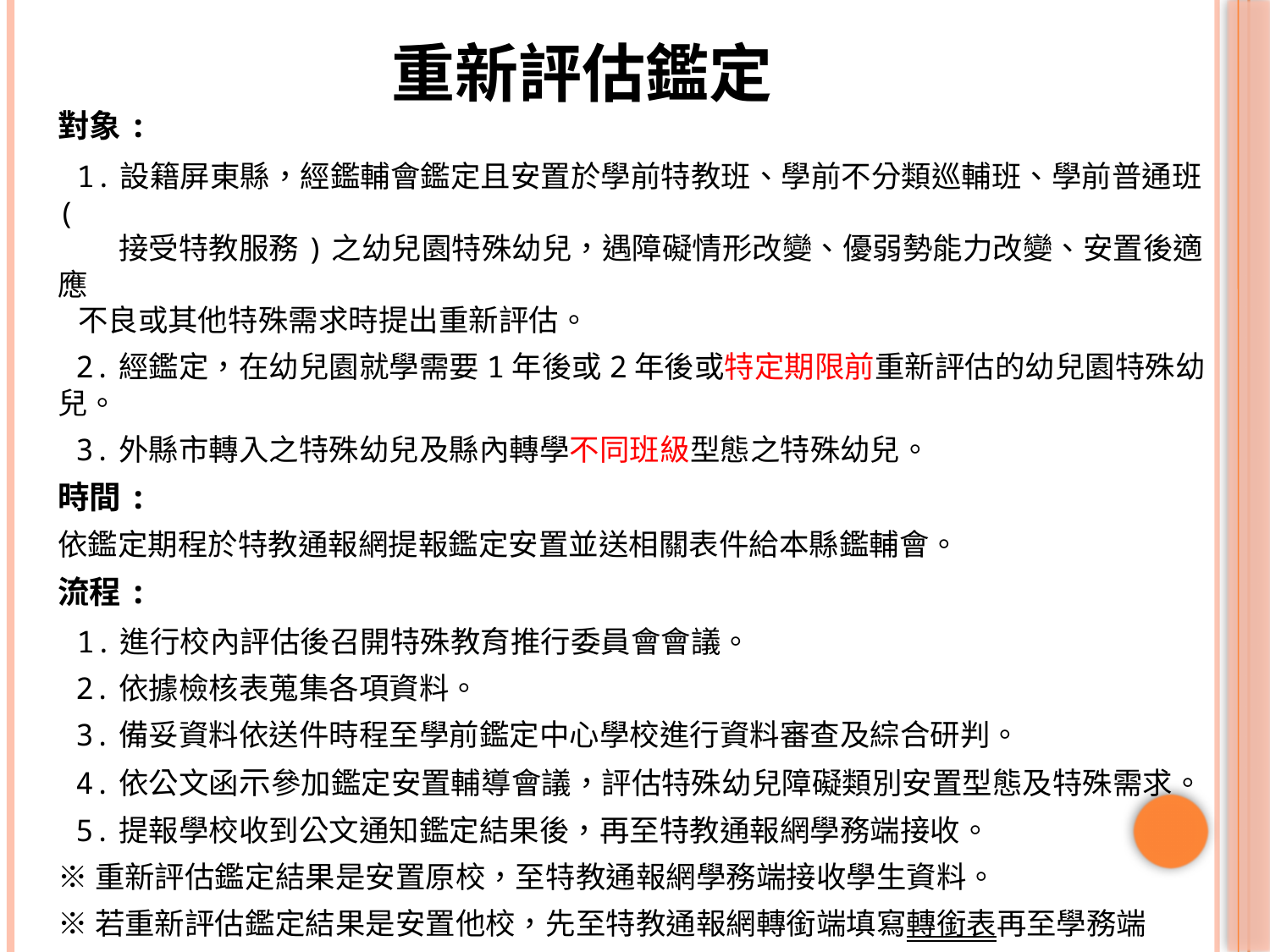

# 重新評估鑑定
對象:
 1.設籍屏東縣，經鑑輔會鑑定且安置於學前特教班、學前不分類巡輔班、學前普通班(
   接受特教服務)之幼兒園特殊幼兒，遇障礙情形改變、優弱勢能力改變、安置後適應
   不良或其他特殊需求時提出重新評估。
 2.經鑑定，在幼兒園就學需要1年後或2年後或特定期限前重新評估的幼兒園特殊幼兒。
 3.外縣市轉入之特殊幼兒及縣內轉學不同班級型態之特殊幼兒。
時間:
依鑑定期程於特教通報網提報鑑定安置並送相關表件給本縣鑑輔會。
流程:
 1.進行校內評估後召開特殊教育推行委員會會議。
 2.依據檢核表蒐集各項資料。
 3.備妥資料依送件時程至學前鑑定中心學校進行資料審查及綜合研判。
 4.依公文函示參加鑑定安置輔導會議，評估特殊幼兒障礙類別安置型態及特殊需求。
 5.提報學校收到公文通知鑑定結果後，再至特教通報網學務端接收。
※重新評估鑑定結果是安置原校，至特教通報網學務端接收學生資料。
※若重新評估鑑定結果是安置他校，先至特教通報網轉銜端填寫轉銜表再至學務端
  異動學生資料，通知安置學校接收。